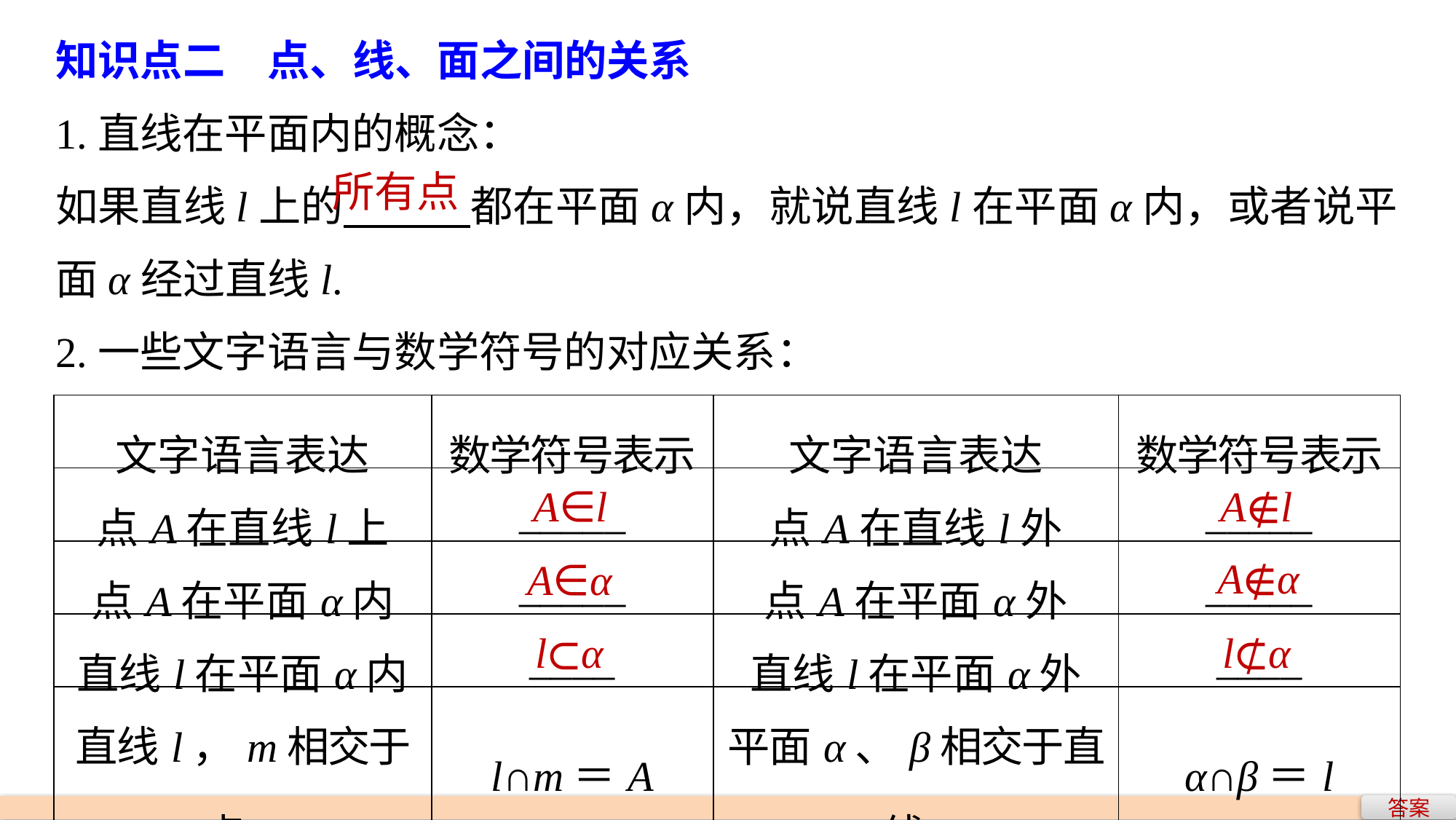

知识点二　点、线、面之间的关系
1.直线在平面内的概念：
如果直线l上的             都在平面α内，就说直线l在平面α内，或者说平面α经过直线l.
2.一些文字语言与数学符号的对应关系：
所有点
| 文字语言表达 | 数学符号表示 | 文字语言表达 | 数学符号表示 |
| --- | --- | --- | --- |
| 点A在直线l上 | \_\_\_\_\_ | 点A在直线l外 | \_\_\_\_\_ |
| 点A在平面α内 | \_\_\_\_\_ | 点A在平面α外 | \_\_\_\_\_ |
| 直线l在平面α内 | \_\_\_\_ | 直线l在平面α外 | \_\_\_\_ |
| 直线l，m相交于点A | l∩m＝A | 平面α、β相交于直线l | α∩β＝l |
A∈l
A∉l
A∉α
A∈α
l⊂α
l⊄α
答案